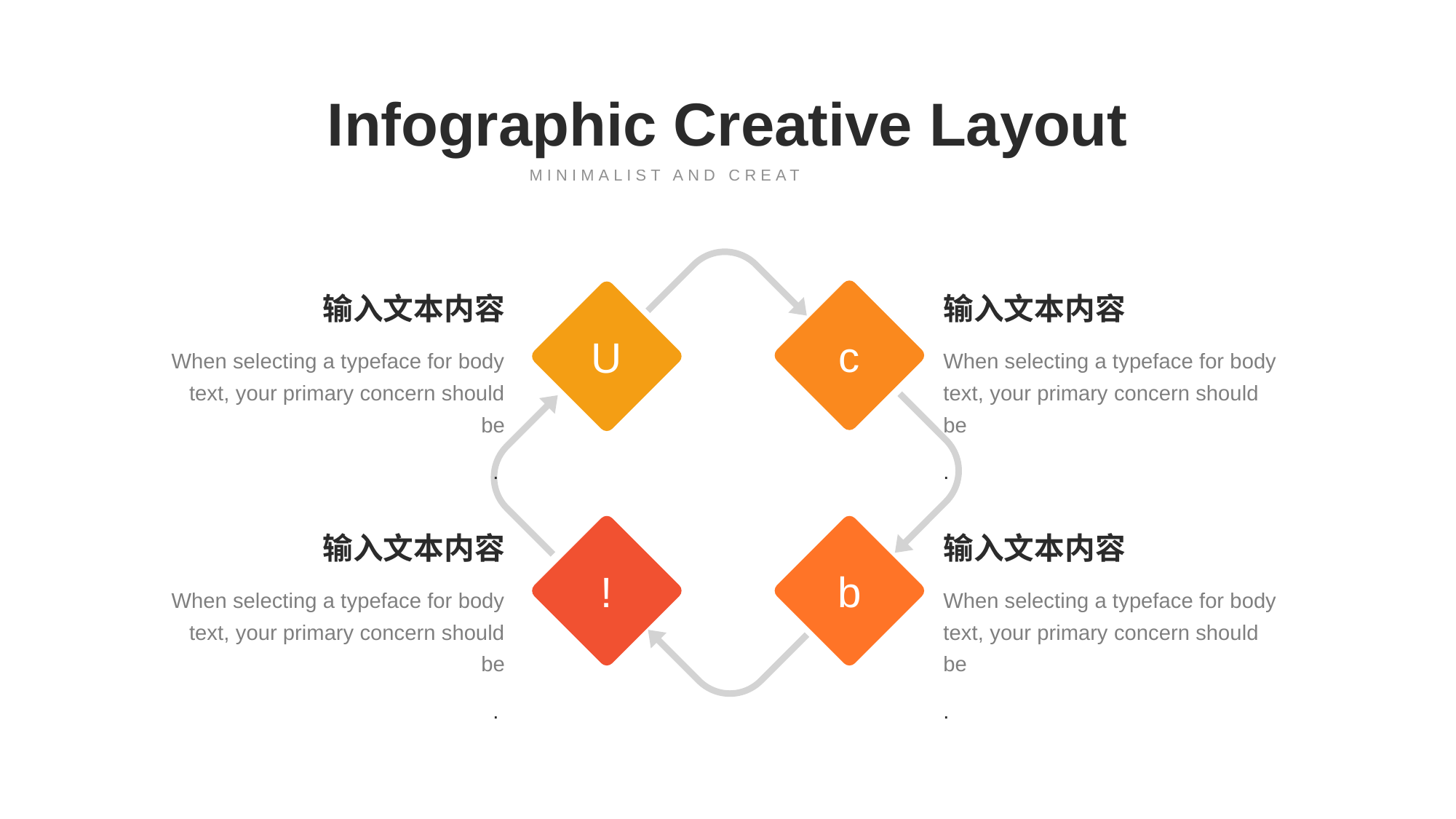

Infographic Creative Layout
MINIMALIST AND CREATIVE THEME

c
U
输入文本内容
When selecting a typeface for body text, your primary concern should be
.
输入文本内容
When selecting a typeface for body text, your primary concern should be
.

!
b
输入文本内容
When selecting a typeface for body text, your primary concern should be
.
输入文本内容
When selecting a typeface for body text, your primary concern should be
.